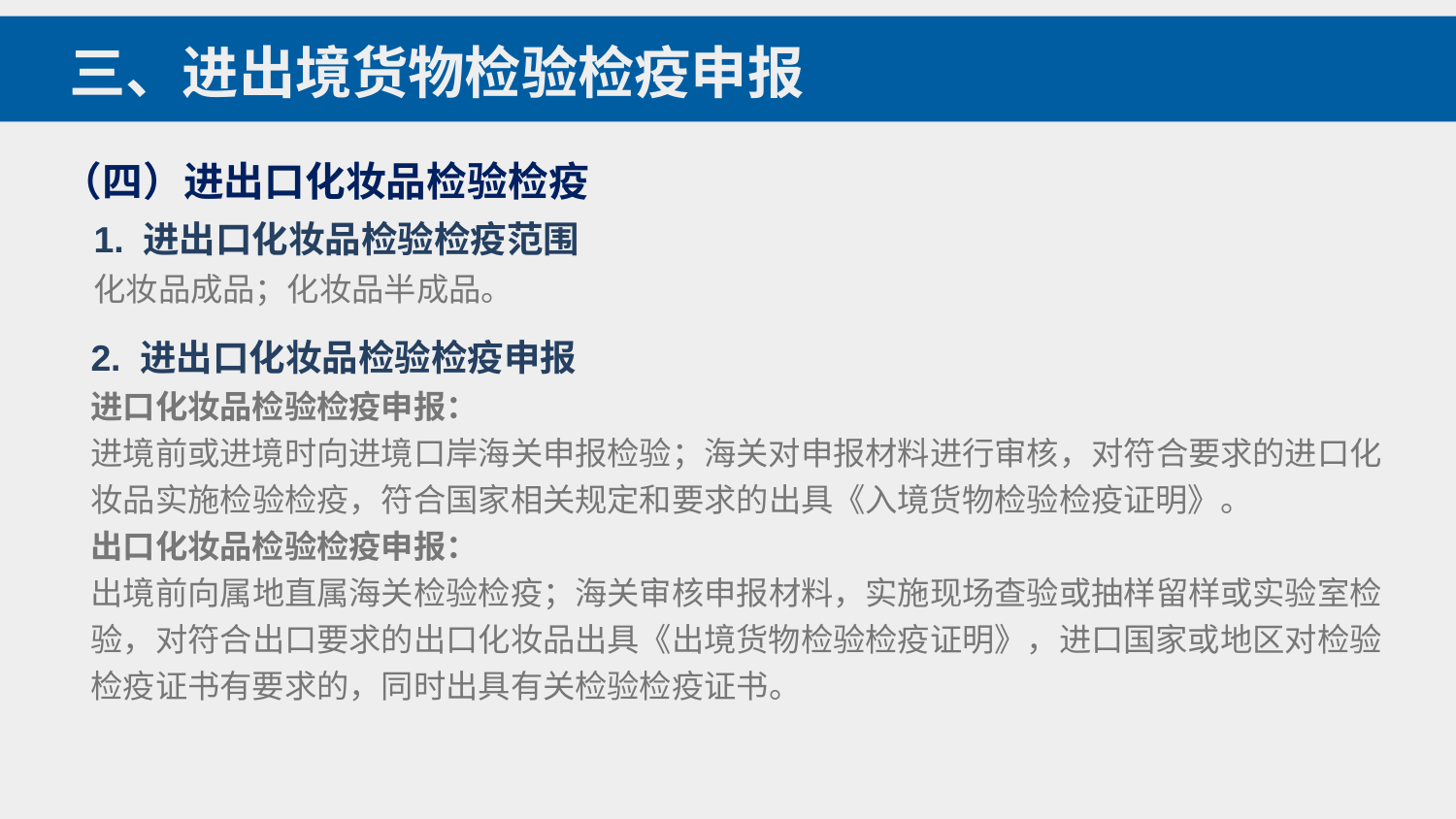

三、进出境货物检验检疫申报
（四）进出口化妆品检验检疫
1. 进出口化妆品检验检疫范围
化妆品成品；化妆品半成品。
2. 进出口化妆品检验检疫申报
进口化妆品检验检疫申报：
进境前或进境时向进境口岸海关申报检验；海关对申报材料进行审核，对符合要求的进口化妆品实施检验检疫，符合国家相关规定和要求的出具《入境货物检验检疫证明》。
出口化妆品检验检疫申报：
出境前向属地直属海关检验检疫；海关审核申报材料，实施现场查验或抽样留样或实验室检验，对符合出口要求的出口化妆品出具《出境货物检验检疫证明》，进口国家或地区对检验检疫证书有要求的，同时出具有关检验检疫证书。